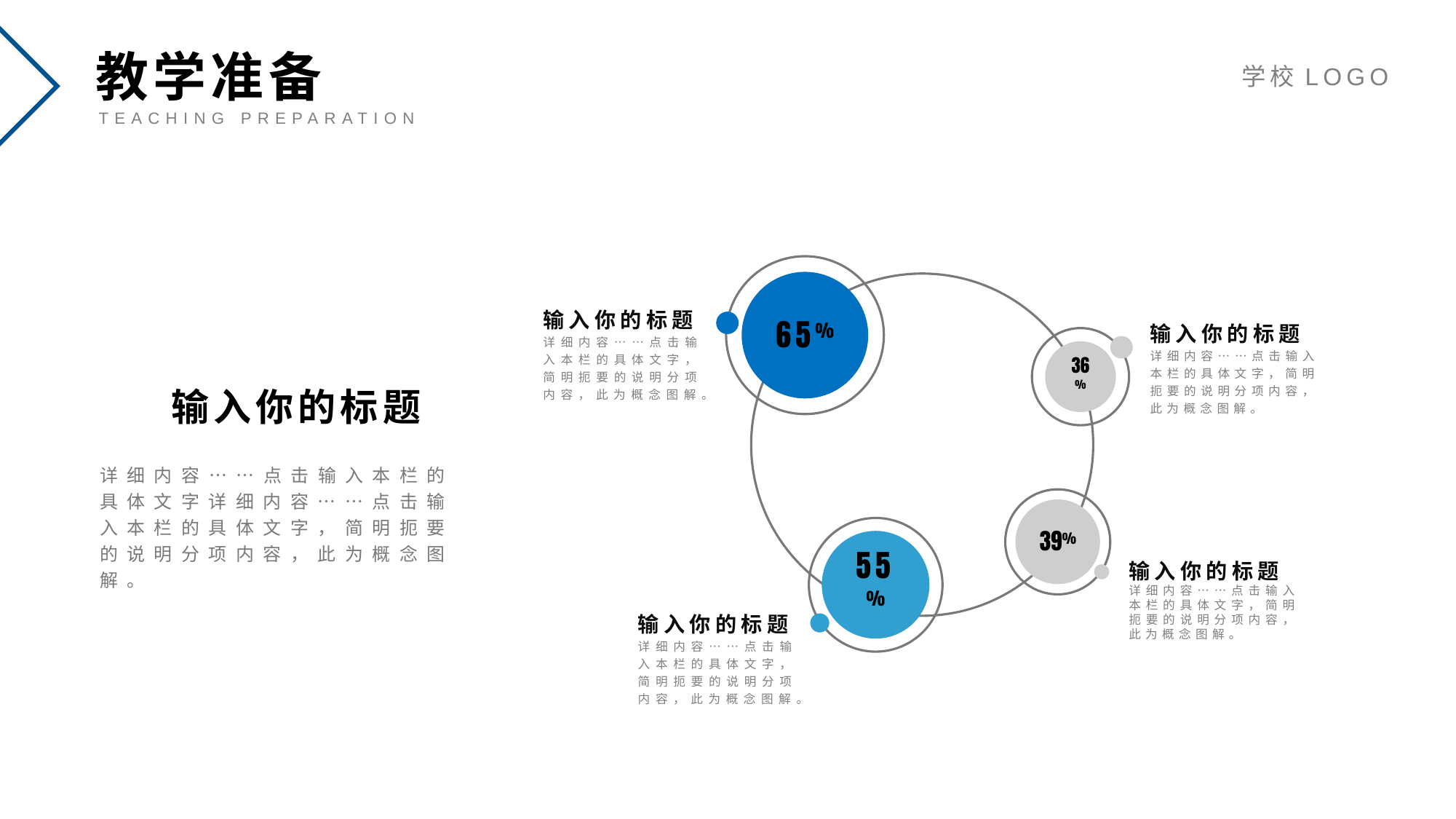

教学准备
TEACHING PREPARATION
学校LOGO

65%

输入你的标题
详细内容……点击输入本栏的具体文字，简明扼要的说明分项内容，此为概念图解。
输入你的标题
详细内容……点击输入本栏的具体文字，简明扼要的说明分项内容，此为概念图解。

36%
输入你的标题
详细内容……点击输入本栏的具体文字详细内容……点击输入本栏的具体文字，简明扼要的说明分项内容，此为概念图解。

39%

55%

输入你的标题
详细内容……点击输入本栏的具体文字，简明扼要的说明分项内容，此为概念图解。
输入你的标题
详细内容……点击输入本栏的具体文字，简明扼要的说明分项内容，此为概念图解。